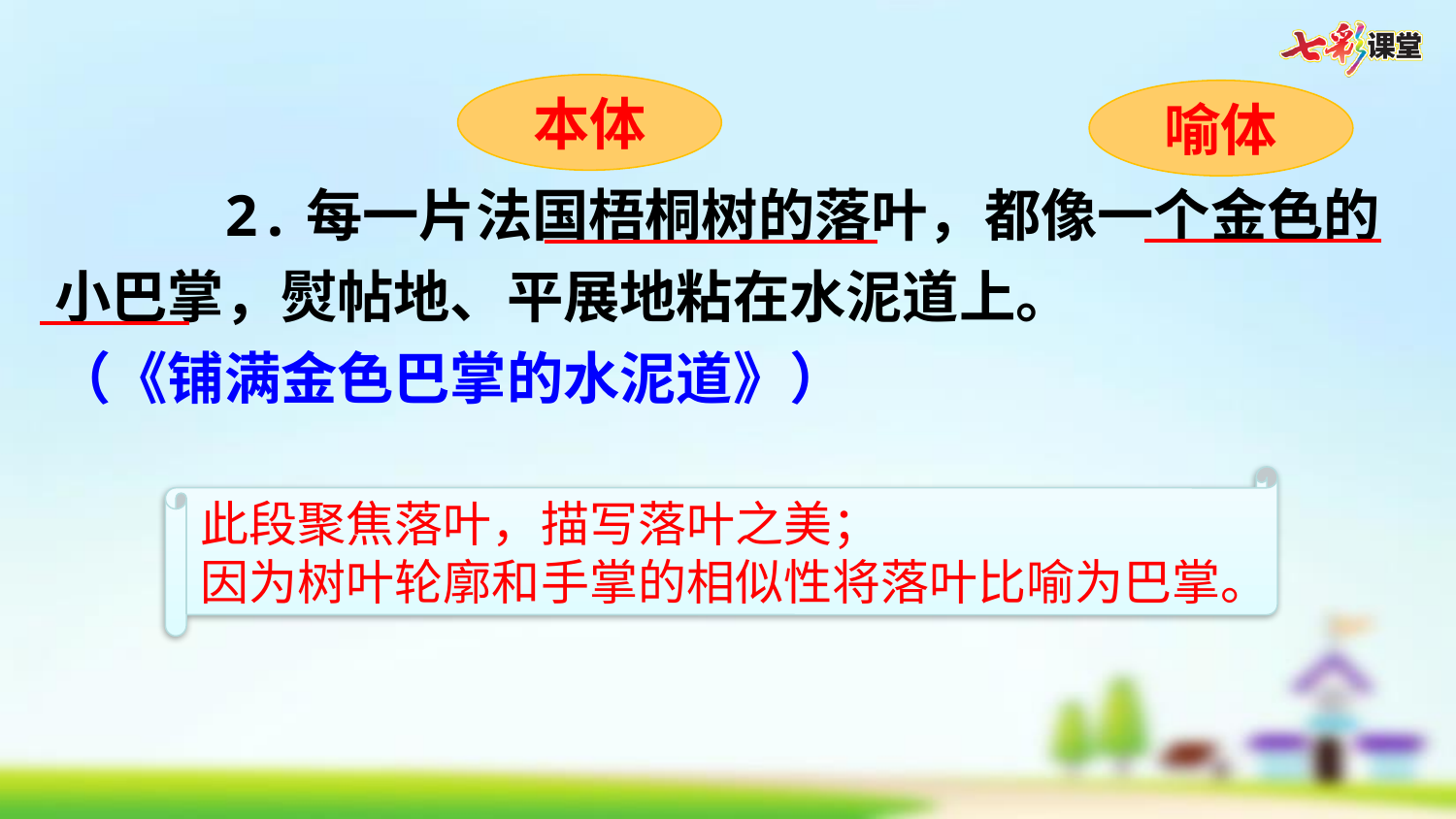

本体
喻体
     2.每一片法国梧桐树的落叶，都像一个金色的小巴掌，熨帖地、平展地粘在水泥道上。
（《铺满金色巴掌的水泥道》）
此段聚焦落叶，描写落叶之美；
因为树叶轮廓和手掌的相似性将落叶比喻为巴掌。